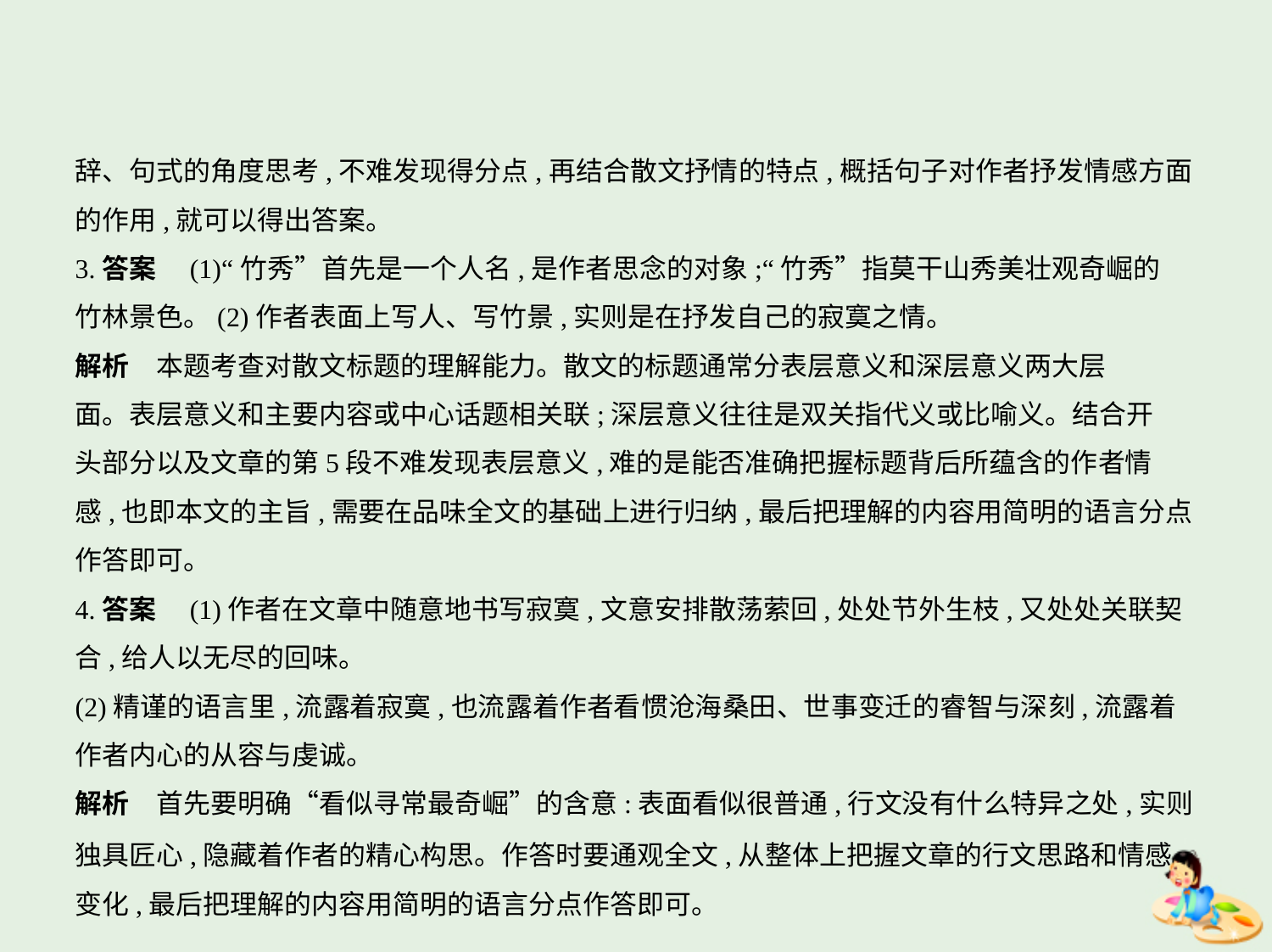

辞、句式的角度思考,不难发现得分点,再结合散文抒情的特点,概括句子对作者抒发情感方面
的作用,就可以得出答案。
3.答案　(1)“竹秀”首先是一个人名,是作者思念的对象;“竹秀”指莫干山秀美壮观奇崛的
竹林景色。(2)作者表面上写人、写竹景,实则是在抒发自己的寂寞之情。
解析　本题考查对散文标题的理解能力。散文的标题通常分表层意义和深层意义两大层
面。表层意义和主要内容或中心话题相关联;深层意义往往是双关指代义或比喻义。结合开
头部分以及文章的第5段不难发现表层意义,难的是能否准确把握标题背后所蕴含的作者情
感,也即本文的主旨,需要在品味全文的基础上进行归纳,最后把理解的内容用简明的语言分点
作答即可。
4.答案　(1)作者在文章中随意地书写寂寞,文意安排散荡萦回,处处节外生枝,又处处关联契
合,给人以无尽的回味。
(2)精谨的语言里,流露着寂寞,也流露着作者看惯沧海桑田、世事变迁的睿智与深刻,流露着
作者内心的从容与虔诚。
解析　首先要明确“看似寻常最奇崛”的含意:表面看似很普通,行文没有什么特异之处,实则
独具匠心,隐藏着作者的精心构思。作答时要通观全文,从整体上把握文章的行文思路和情感
变化,最后把理解的内容用简明的语言分点作答即可。